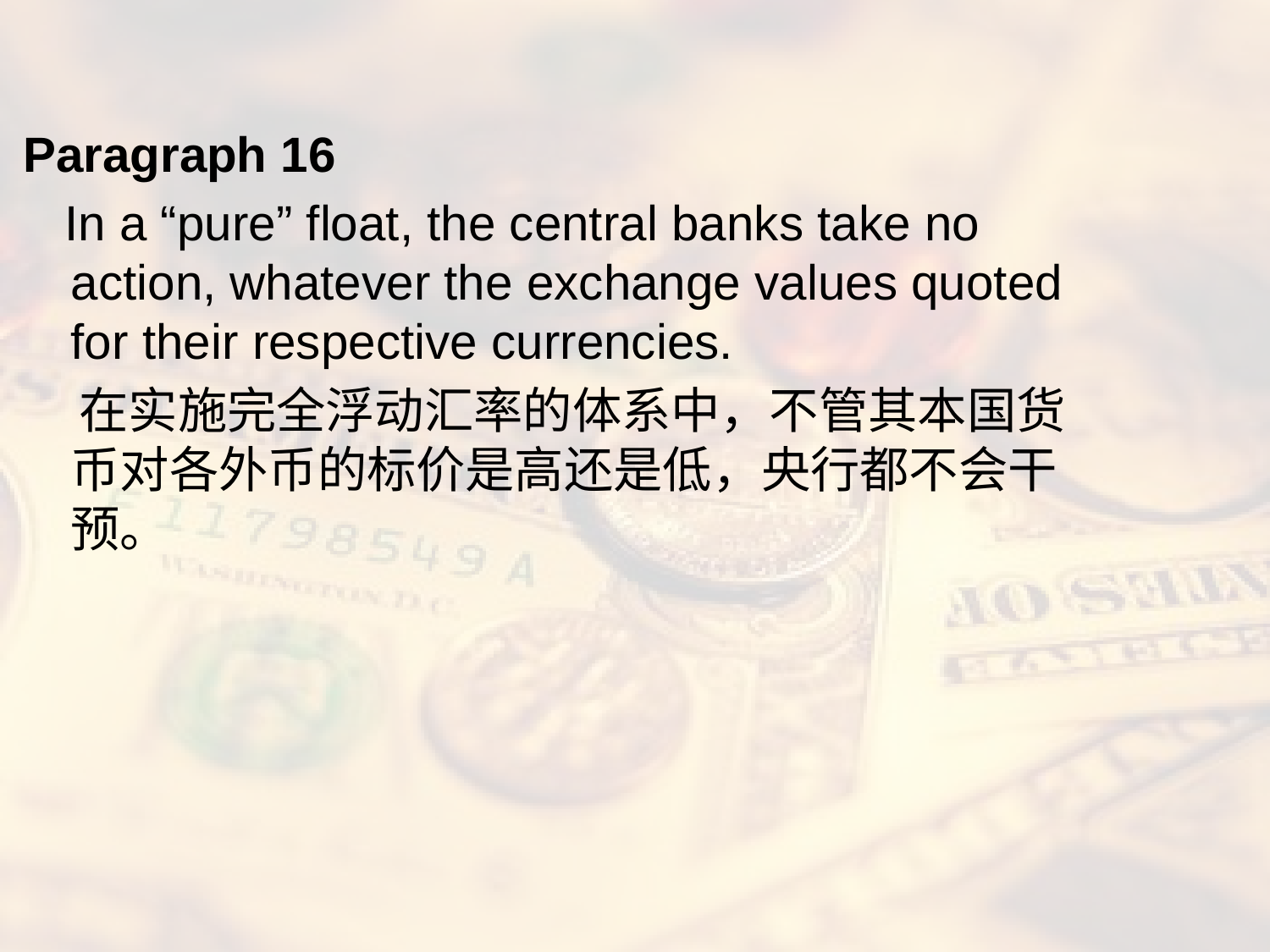

#
Paragraph 16
   In a “pure” float, the central banks take no action, whatever the exchange values quoted for their respective currencies.
    在实施完全浮动汇率的体系中，不管其本国货币对各外币的标价是高还是低，央行都不会干预。